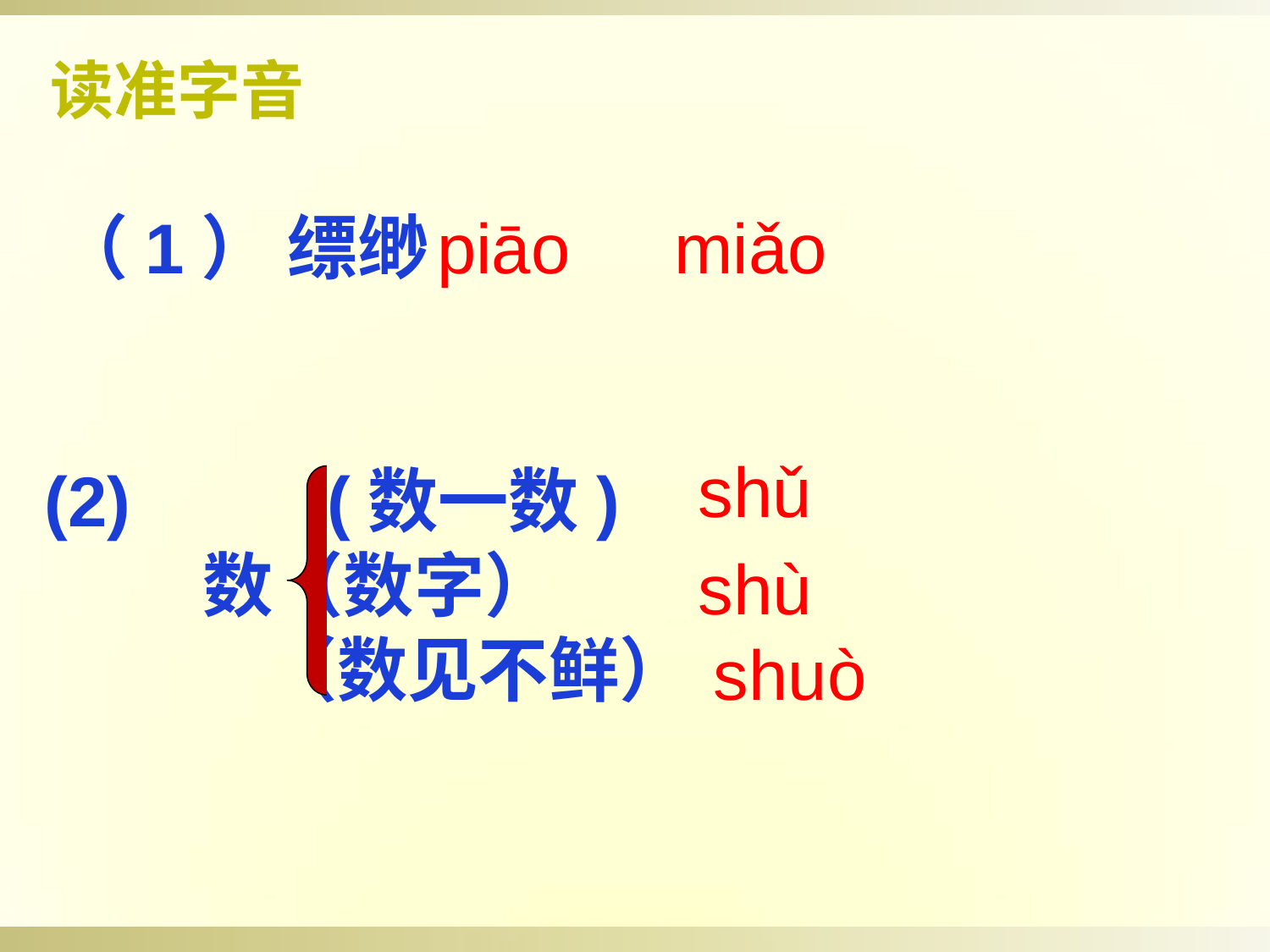

读准字音
 （1） 缥缈

 (2)          (数一数)
          数（数字）
              （数见不鲜）

piāo　miǎo
shǔ

shù
shuò